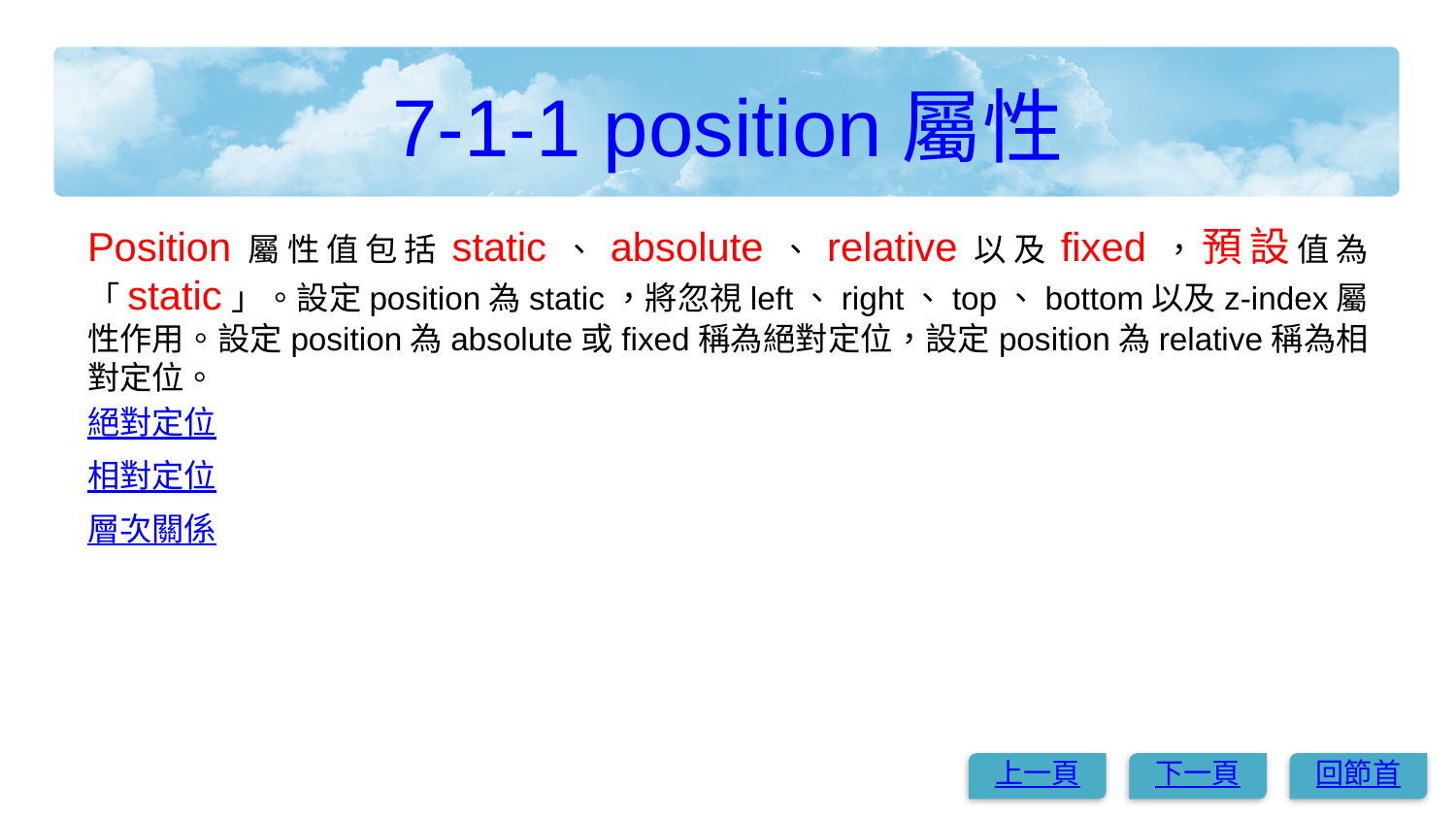

# 7-1-1 position屬性
Position屬性值包括static、absolute、relative以及fixed，預設值為「static」。設定position為static，將忽視left、right、top、bottom以及z-index屬性作用。設定position為absolute或fixed稱為絕對定位，設定position為relative稱為相對定位。
絕對定位
相對定位
層次關係
上一頁
下一頁
回節首